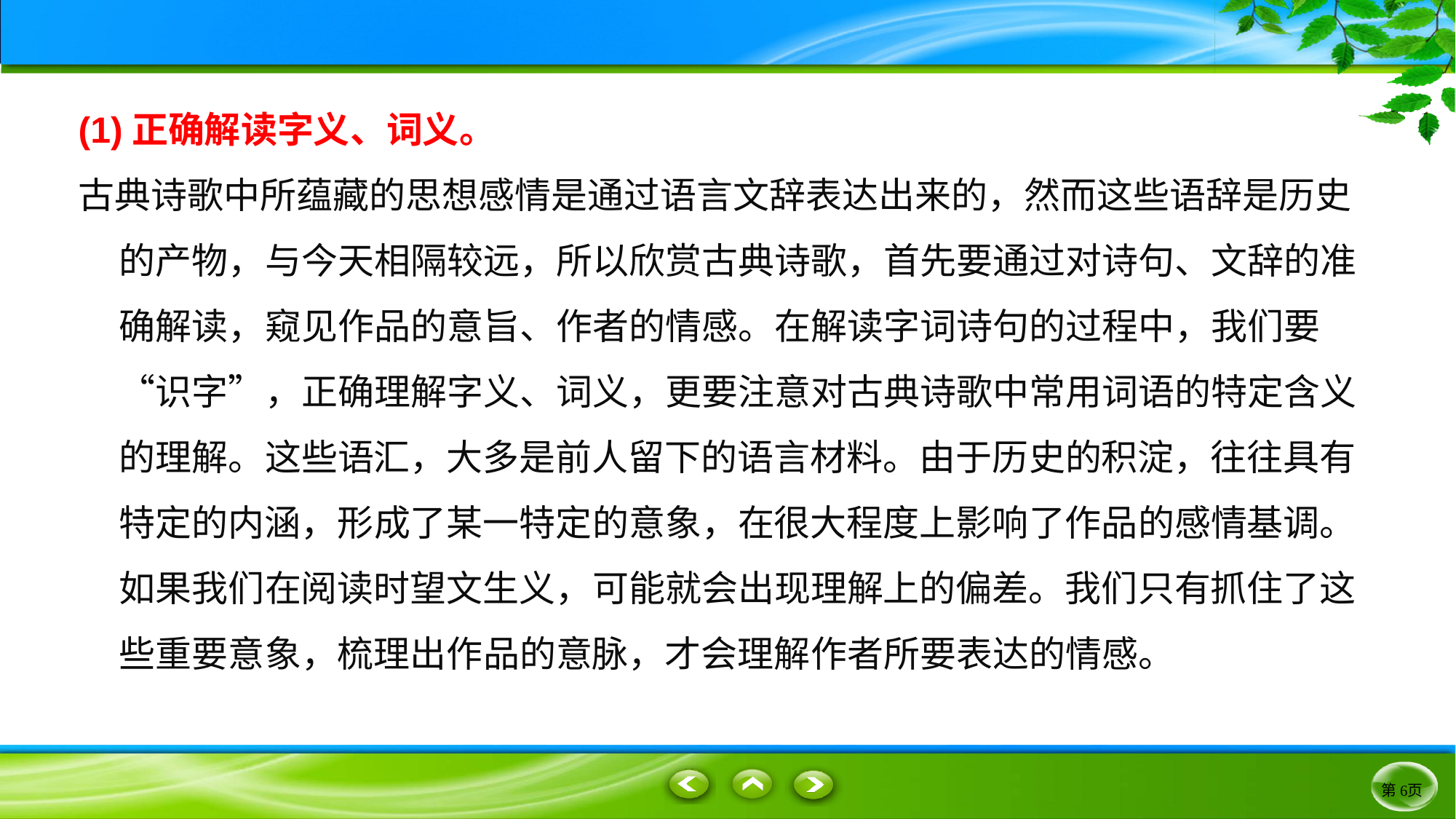

(1)正确解读字义、词义。
古典诗歌中所蕴藏的思想感情是通过语言文辞表达出来的，然而这些语辞是历史的产物，与今天相隔较远，所以欣赏古典诗歌，首先要通过对诗句、文辞的准确解读，窥见作品的意旨、作者的情感。在解读字词诗句的过程中，我们要“识字”，正确理解字义、词义，更要注意对古典诗歌中常用词语的特定含义的理解。这些语汇，大多是前人留下的语言材料。由于历史的积淀，往往具有特定的内涵，形成了某一特定的意象，在很大程度上影响了作品的感情基调。如果我们在阅读时望文生义，可能就会出现理解上的偏差。我们只有抓住了这些重要意象，梳理出作品的意脉，才会理解作者所要表达的情感。